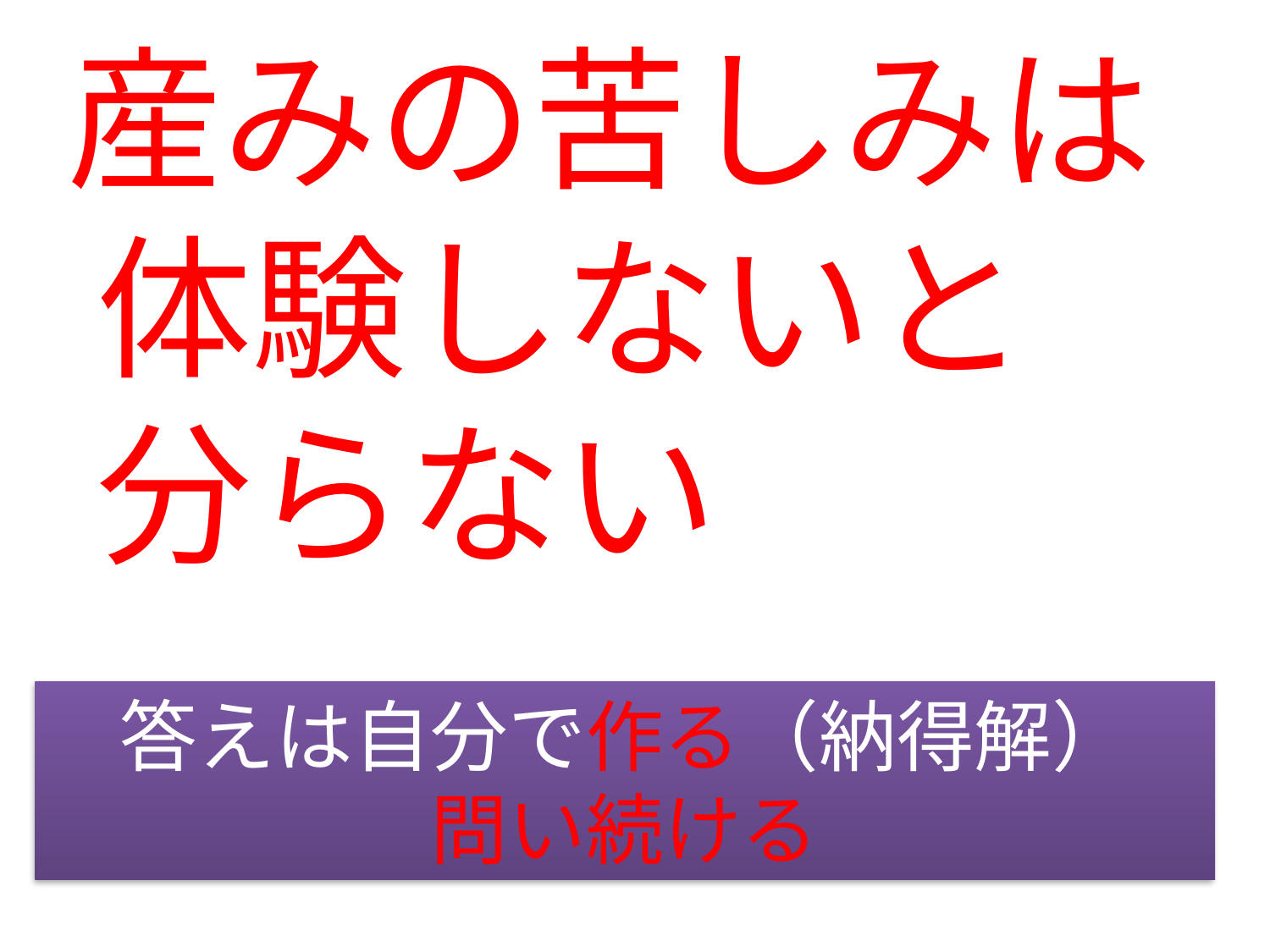

産みの苦しみは
体験しないと
分らない
答えは自分で作る（納得解）
問い続ける